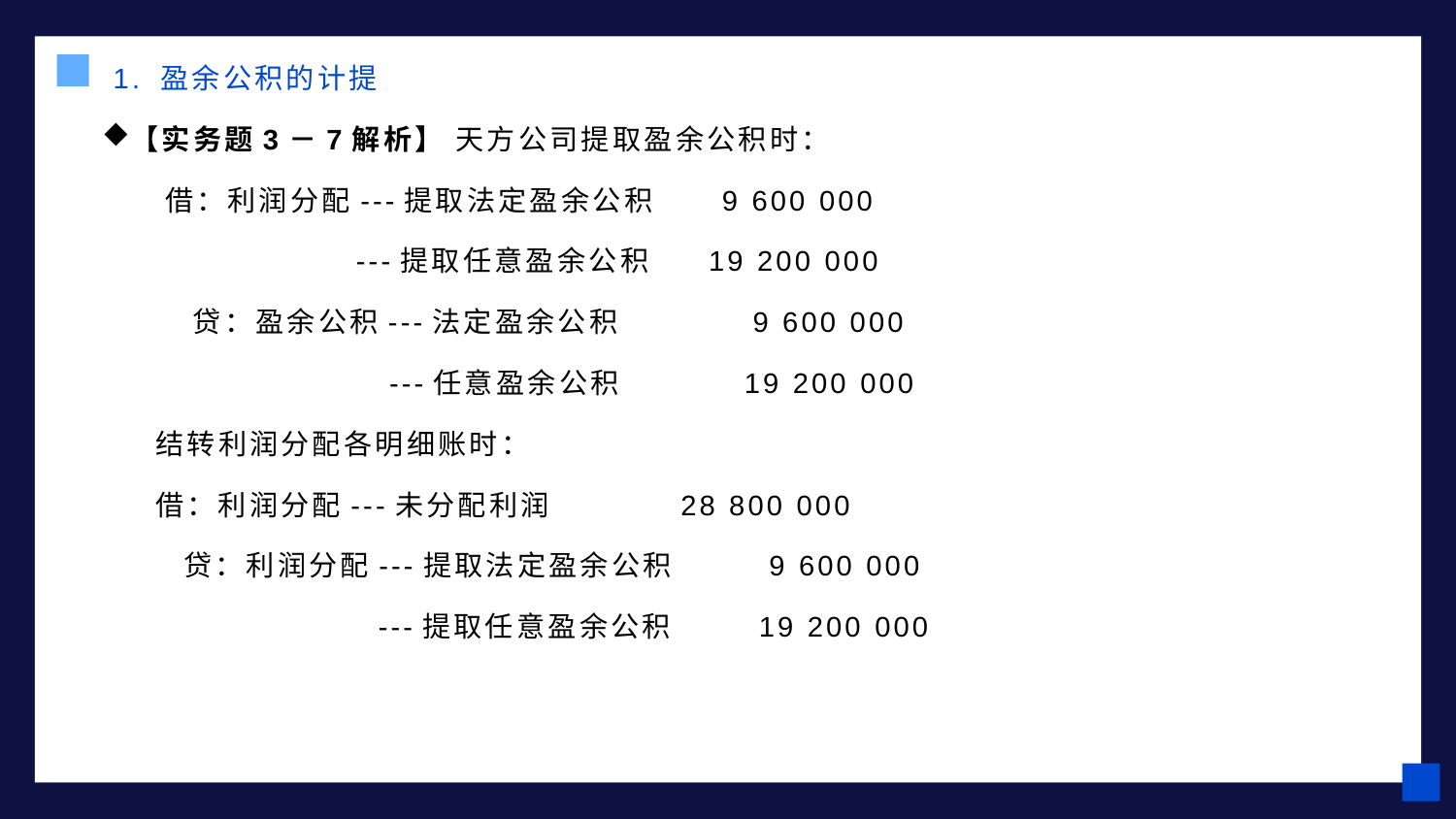

1. 盈余公积的计提
【实务题3－7解析】 天方公司提取盈余公积时：
      借：利润分配---提取法定盈余公积　   9 600 000
                       ---提取任意盈余公积　  19 200 000
         贷：盈余公积---法定盈余公积 　         9 600 000
                          ---任意盈余公积　         19 200 000
     结转利润分配各明细账时：
     借：利润分配---未分配利润             28 800 000
        贷：利润分配---提取法定盈余公积　      9 600 000
                         ---提取任意盈余公积     　19 200 000